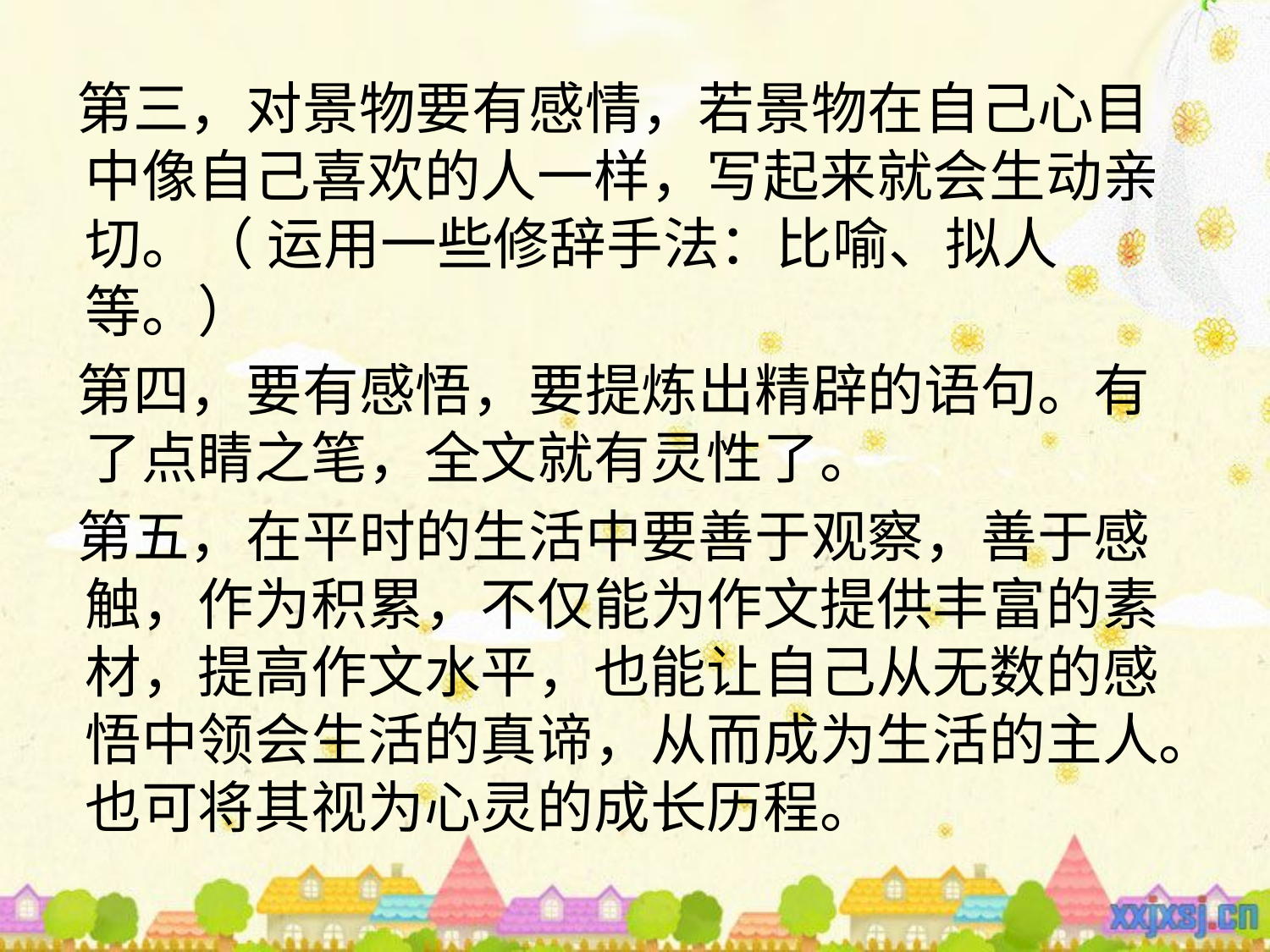

第三，对景物要有感情，若景物在自己心目中像自己喜欢的人一样，写起来就会生动亲 切。（ 运用一些修辞手法：比喻、拟人等。）
  第四，要有感悟，要提炼出精辟的语句。有了点睛之笔，全文就有灵性了。
  第五，在平时的生活中要善于观察，善于感触，作为积累，不仅能为作文提供丰富的素材，提高作文水平，也能让自己从无数的感悟中领会生活的真谛，从而成为生活的主人。也可将其视为心灵的成长历程。